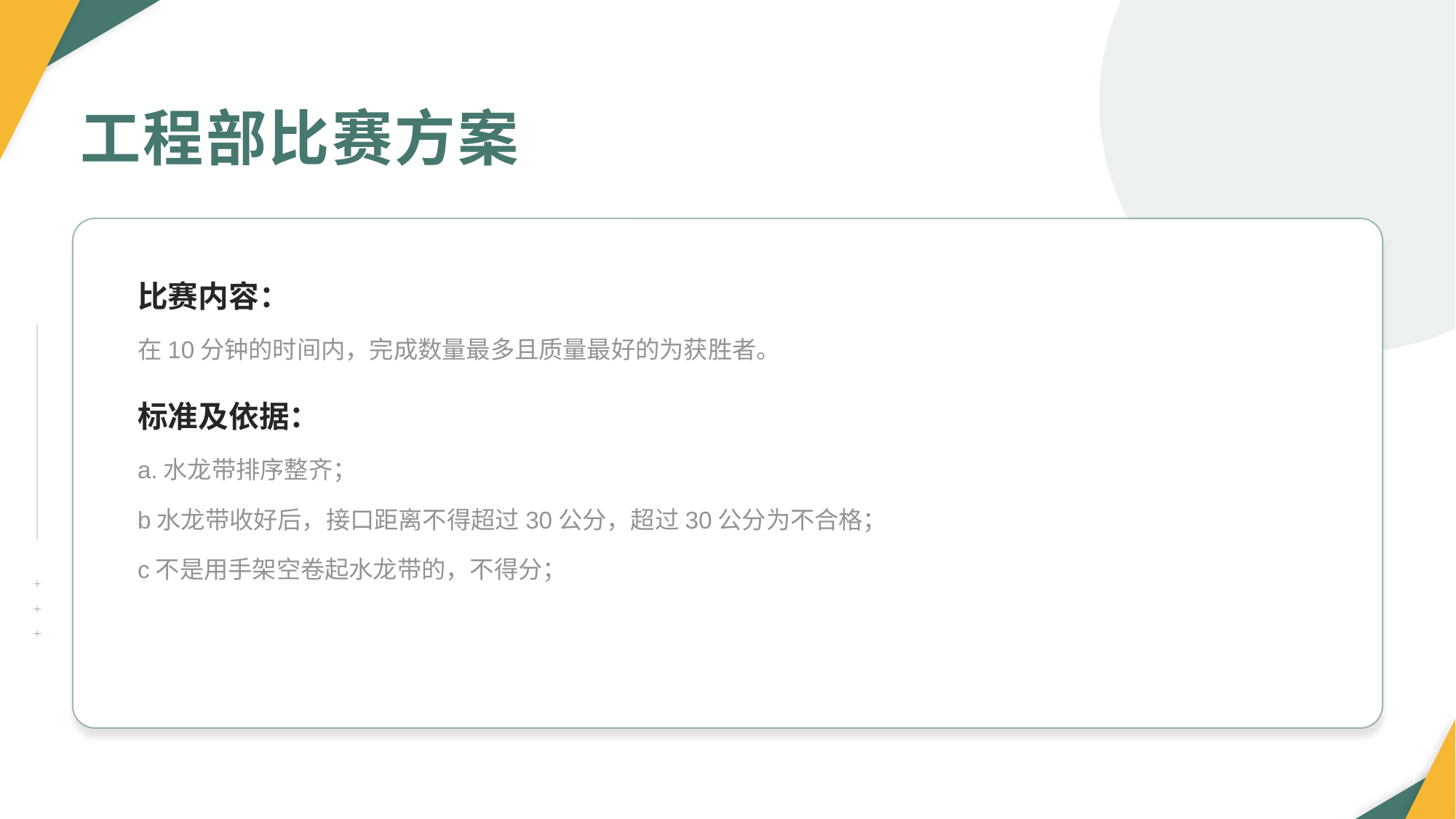

工程部比赛方案

比赛内容：
在10分钟的时间内，完成数量最多且质量最好的为获胜者。
标准及依据：
a.水龙带排序整齐；
b水龙带收好后，接口距离不得超过30公分，超过30公分为不合格；
c不是用手架空卷起水龙带的，不得分；